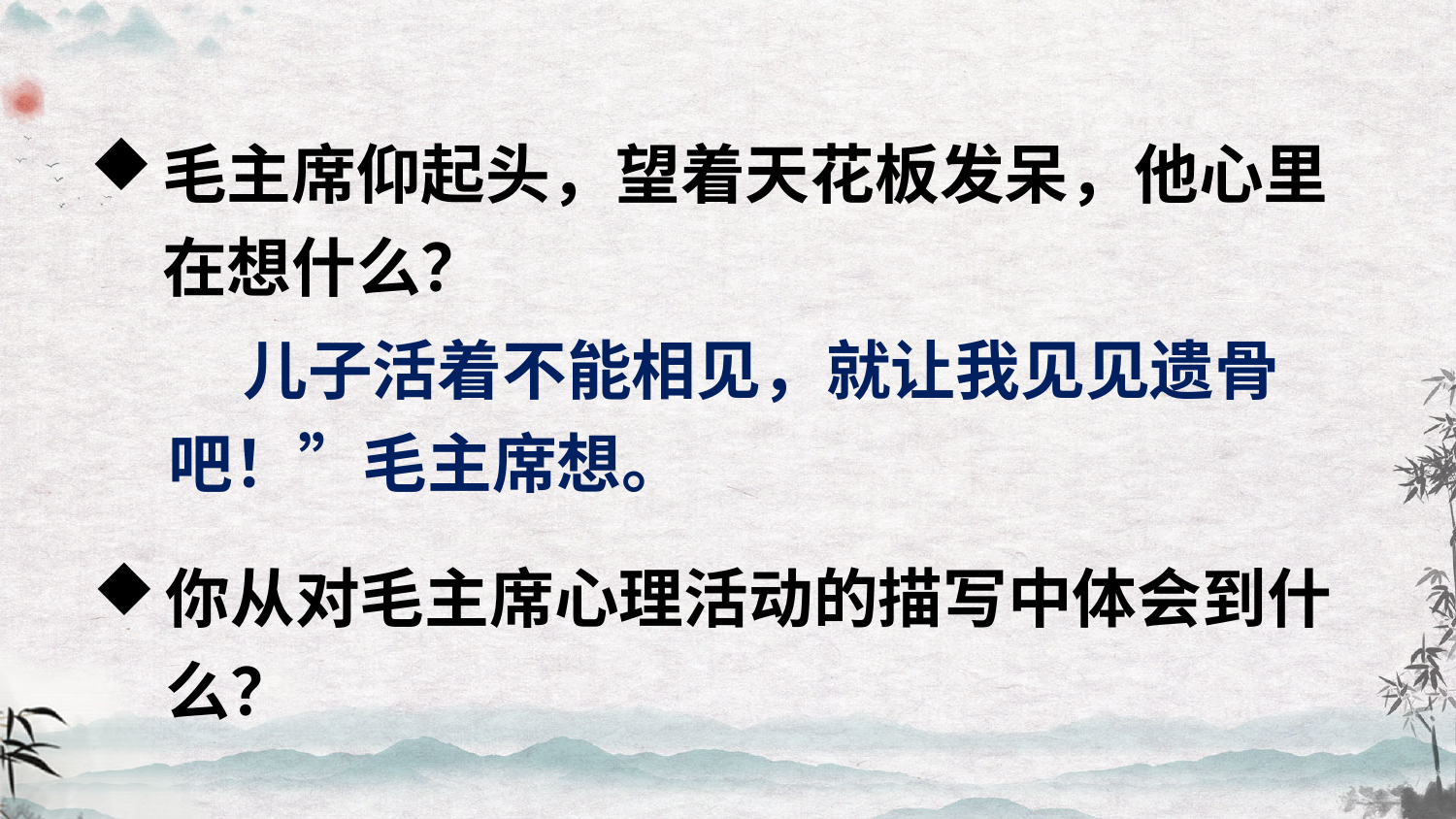

毛主席仰起头，望着天花板发呆，他心里在想什么？
    儿子活着不能相见，就让我见见遗骨吧！”毛主席想。
你从对毛主席心理活动的描写中体会到什么？